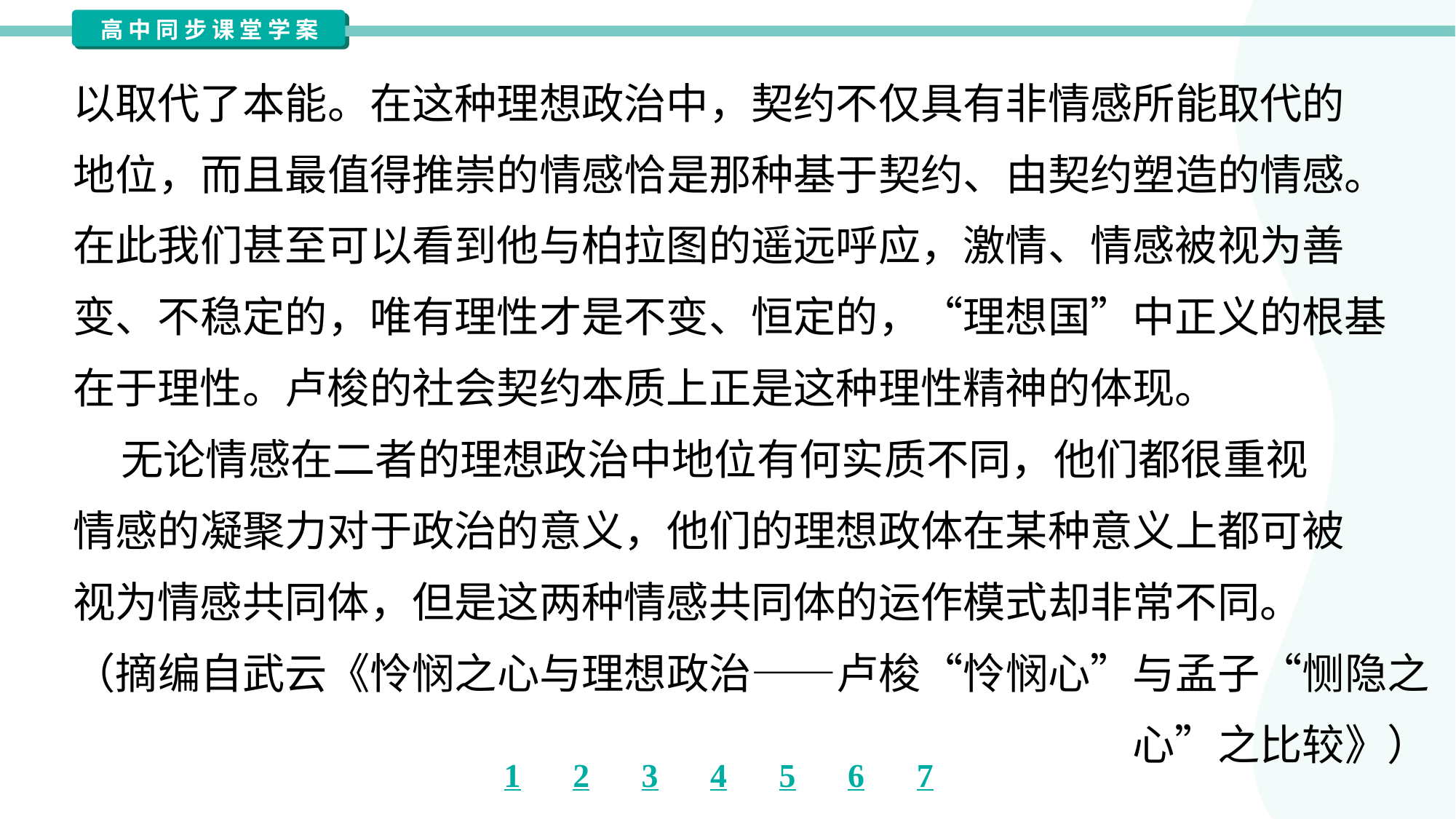

以取代了本能。在这种理想政治中，契约不仅具有非情感所能取代的
地位，而且最值得推崇的情感恰是那种基于契约、由契约塑造的情感。
在此我们甚至可以看到他与柏拉图的遥远呼应，激情、情感被视为善
变、不稳定的，唯有理性才是不变、恒定的，“理想国”中正义的根基
在于理性。卢梭的社会契约本质上正是这种理性精神的体现。
    无论情感在二者的理想政治中地位有何实质不同，他们都很重视
情感的凝聚力对于政治的意义，他们的理想政体在某种意义上都可被
视为情感共同体，但是这两种情感共同体的运作模式却非常不同。
（摘编自武云《怜悯之心与理想政治——卢梭“怜悯心”与孟子“恻隐之
心”之比较》）